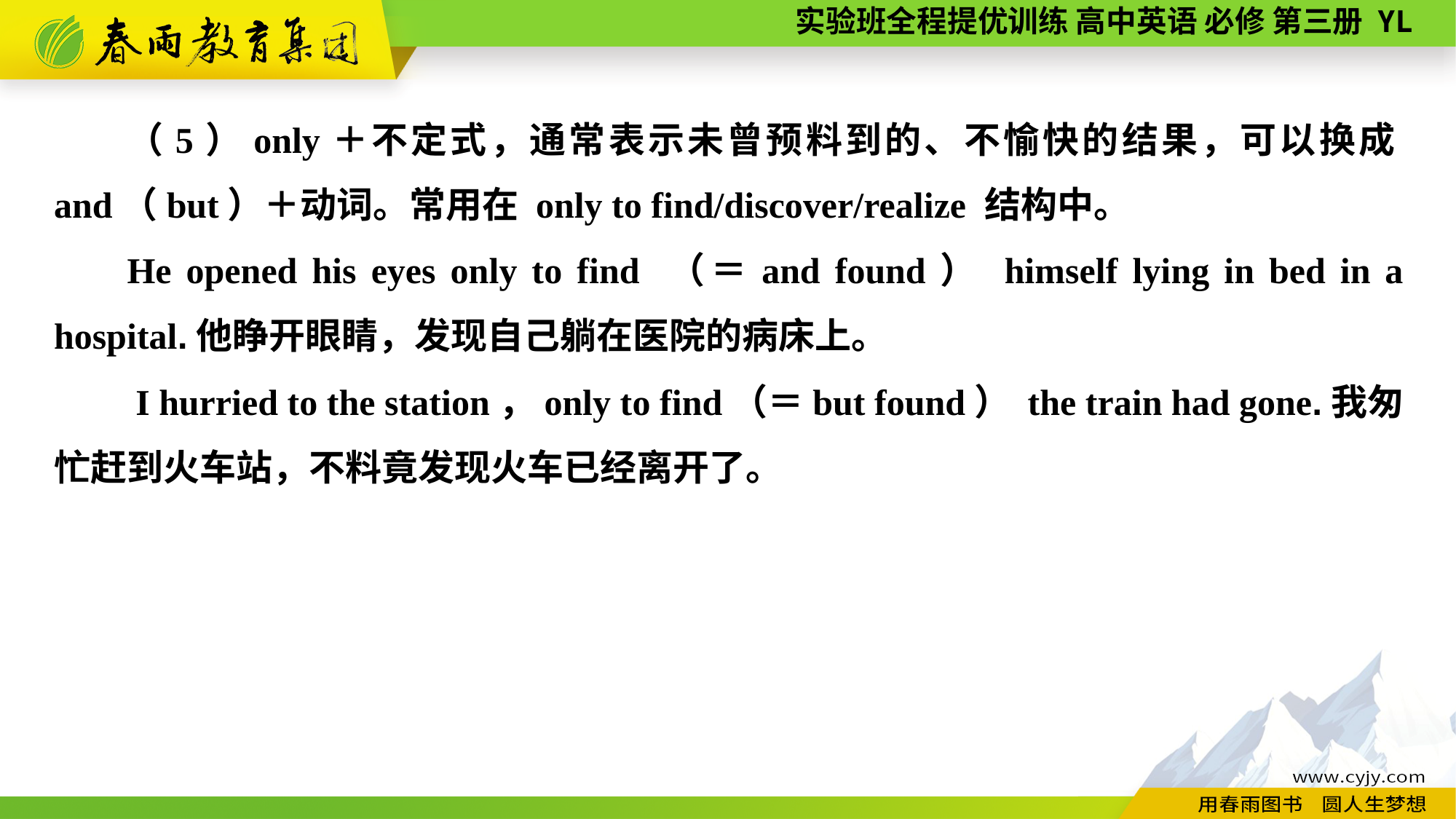

（5）only＋不定式，通常表示未曾预料到的、不愉快的结果，可以换成and（but）＋动词。常用在 only to find/discover/realize 结构中。
He opened his eyes only to find （＝and found） himself lying in bed in a hospital.他睁开眼睛，发现自己躺在医院的病床上。
　　I hurried to the station，only to find（＝but found） the train had gone.我匆忙赶到火车站，不料竟发现火车已经离开了。